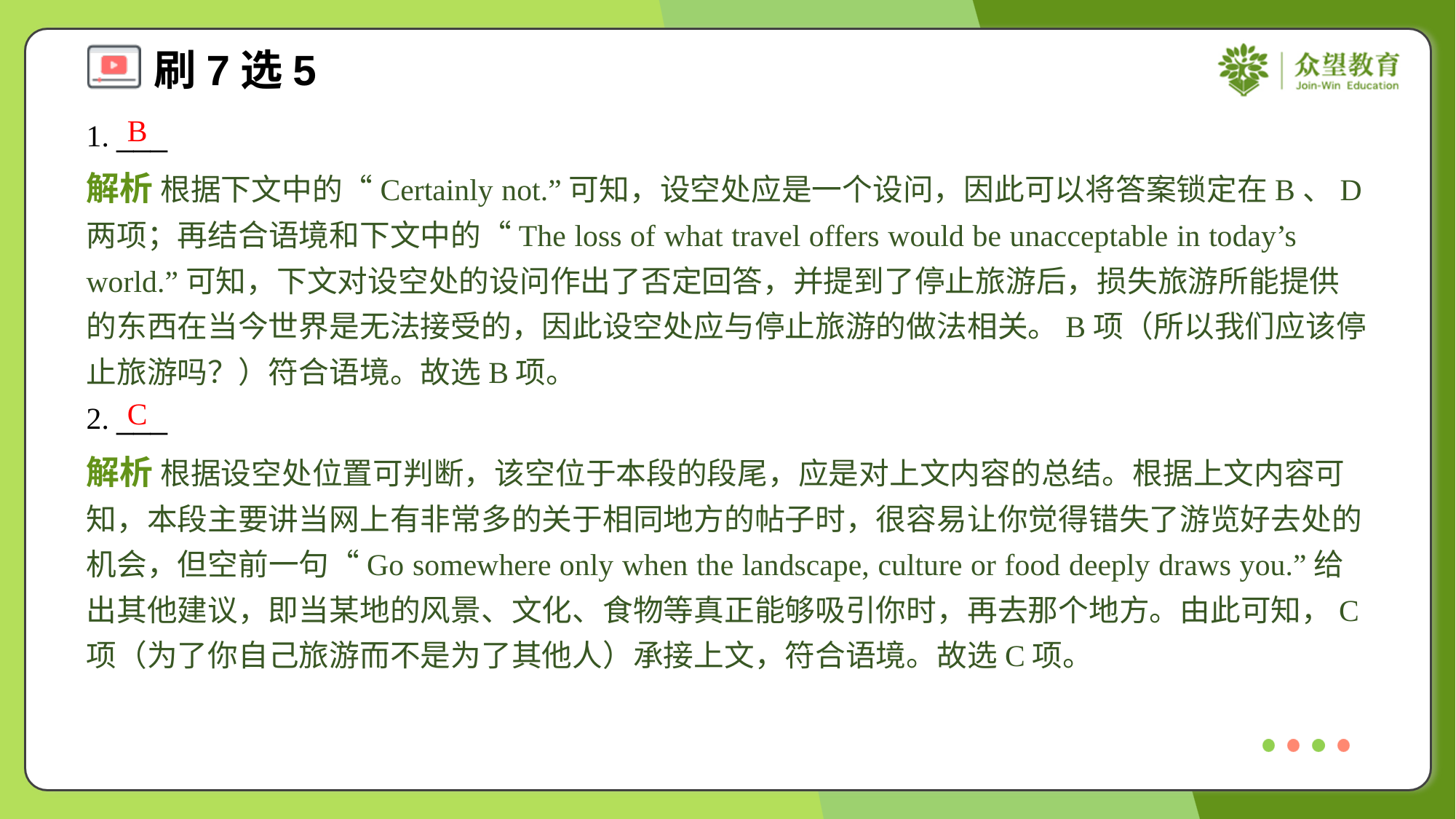

B
1. ___
解析 根据下文中的“Certainly not.”可知，设空处应是一个设问，因此可以将答案锁定在B、D两项；再结合语境和下文中的“The loss of what travel offers would be unacceptable in today’s world.”可知，下文对设空处的设问作出了否定回答，并提到了停止旅游后，损失旅游所能提供的东西在当今世界是无法接受的，因此设空处应与停止旅游的做法相关。B项（所以我们应该停止旅游吗？）符合语境。故选B项。
C
2. ___
解析 根据设空处位置可判断，该空位于本段的段尾，应是对上文内容的总结。根据上文内容可知，本段主要讲当网上有非常多的关于相同地方的帖子时，很容易让你觉得错失了游览好去处的机会，但空前一句“Go somewhere only when the landscape, culture or food deeply draws you.”给出其他建议，即当某地的风景、文化、食物等真正能够吸引你时，再去那个地方。由此可知，C项（为了你自己旅游而不是为了其他人）承接上文，符合语境。故选C项。